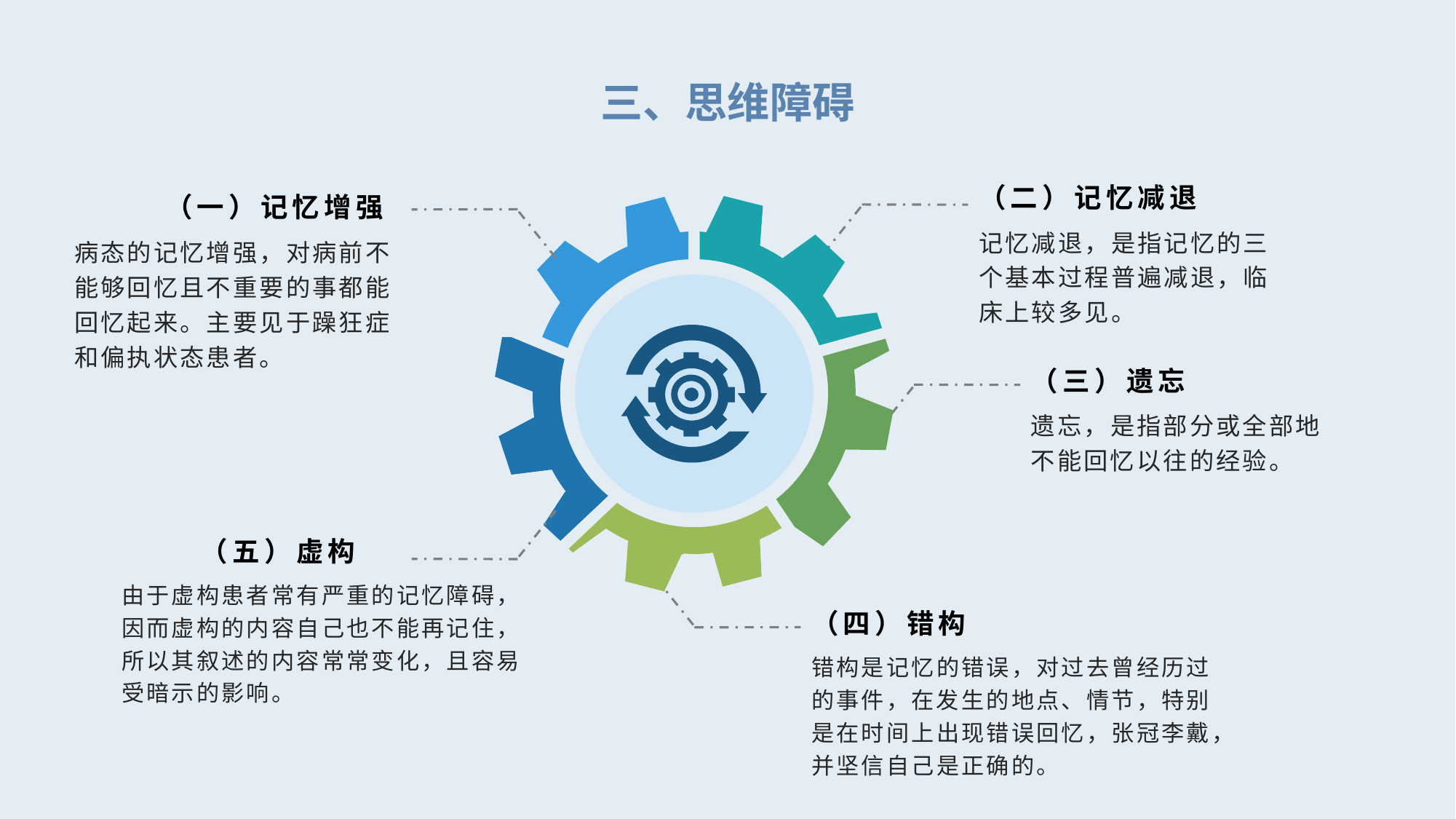

三、思维障碍
（二）记忆减退
（一）记忆增强

记忆减退，是指记忆的三个基本过程普遍减退，临床上较多见。
病态的记忆增强，对病前不能够回忆且不重要的事都能回忆起来。主要见于躁狂症和偏执状态患者。

（三）遗忘

遗忘，是指部分或全部地不能回忆以往的经验。

（五）虚构
由于虚构患者常有严重的记忆障碍，因而虚构的内容自己也不能再记住，所以其叙述的内容常常变化，且容易受暗示的影响。
（四）错构
错构是记忆的错误，对过去曾经历过的事件，在发生的地点、情节，特别是在时间上出现错误回忆，张冠李戴，并坚信自己是正确的。